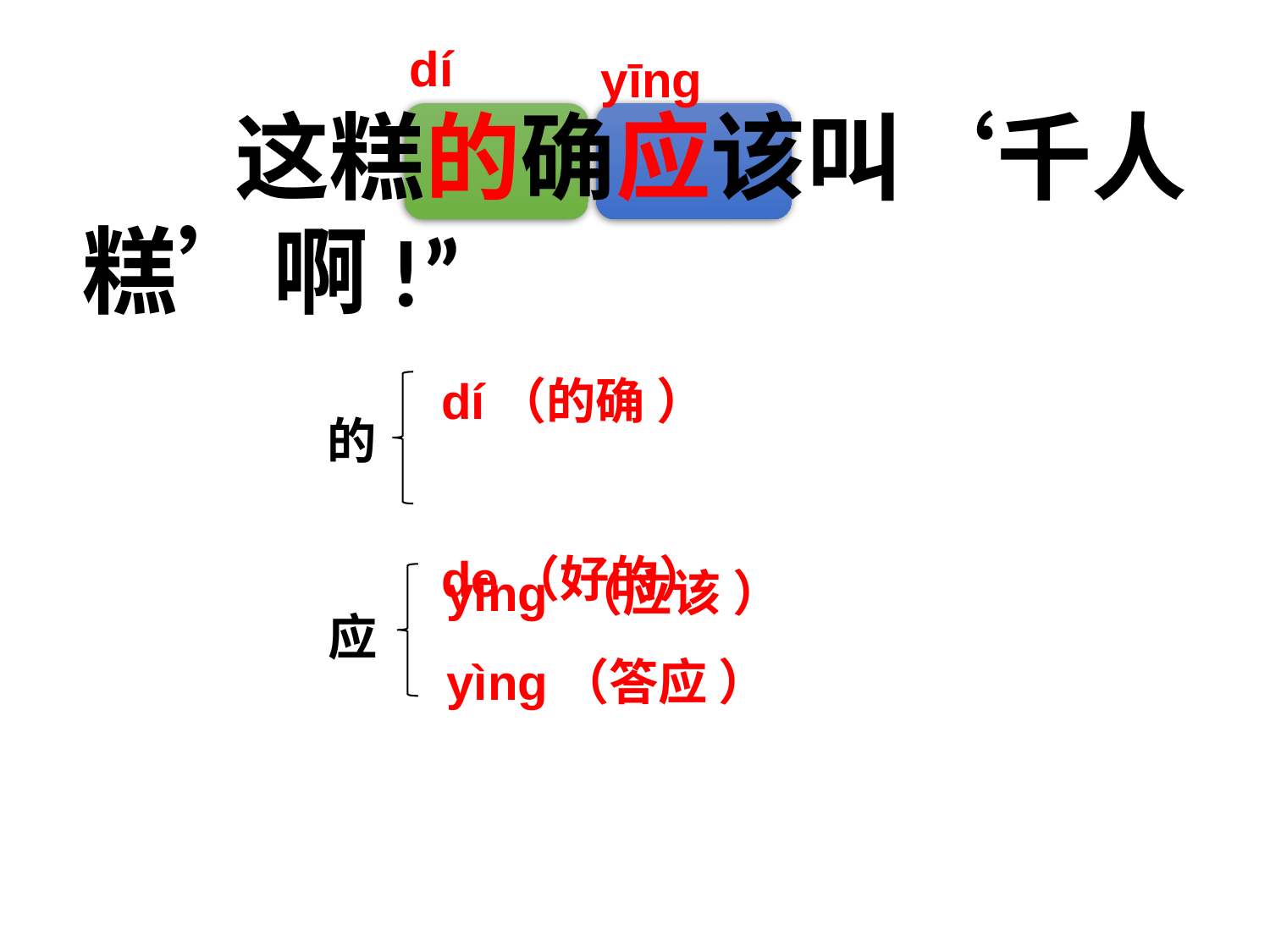

dí
yīng
      这糕的确应该叫‘千人糕’啊!”

dí（的确 ）
de（好的）

的
yīng （应该 ）
yìng（答应 ）

应